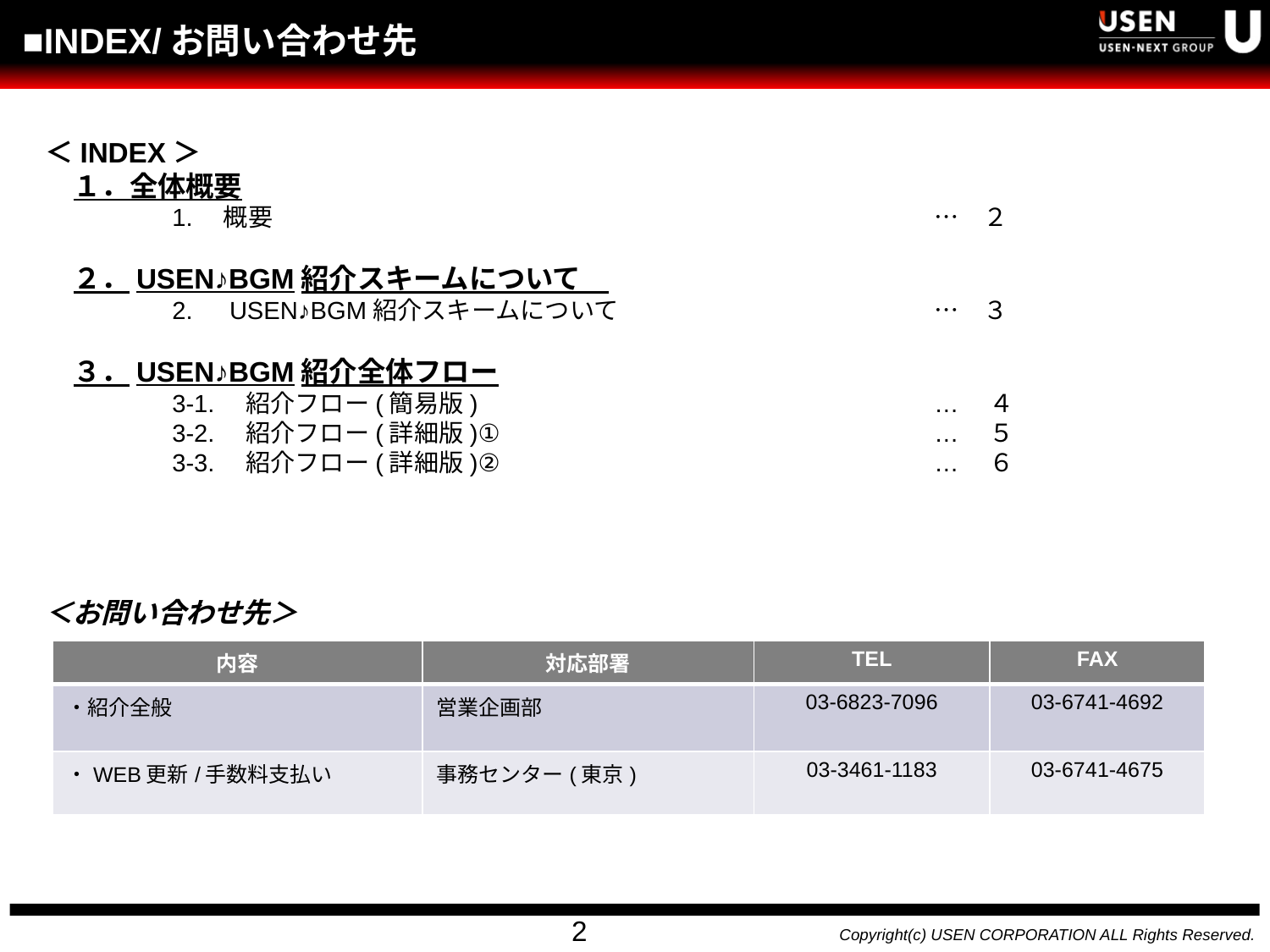

# ■INDEX/お問い合わせ先
＜INDEX＞
　１．全体概要
	1.　概要						…　２

　２．USEN♪BGM紹介スキームについて
	2.　USEN♪BGM紹介スキームについて			…　３

　３．USEN♪BGM紹介全体フロー
	3-1.　紹介フロー(簡易版) 				…　４
	3-2.　紹介フロー(詳細版)①				…　５
	3-3.　紹介フロー(詳細版)②				…　６

＜お問い合わせ先＞
| 内容 | 対応部署 | TEL | FAX |
| --- | --- | --- | --- |
| ・紹介全般 | 営業企画部 | 03-6823-7096 | 03-6741-4692 |
| ・WEB更新/手数料支払い | 事務センター(東京) | 03-3461-1183 | 03-6741-4675 |